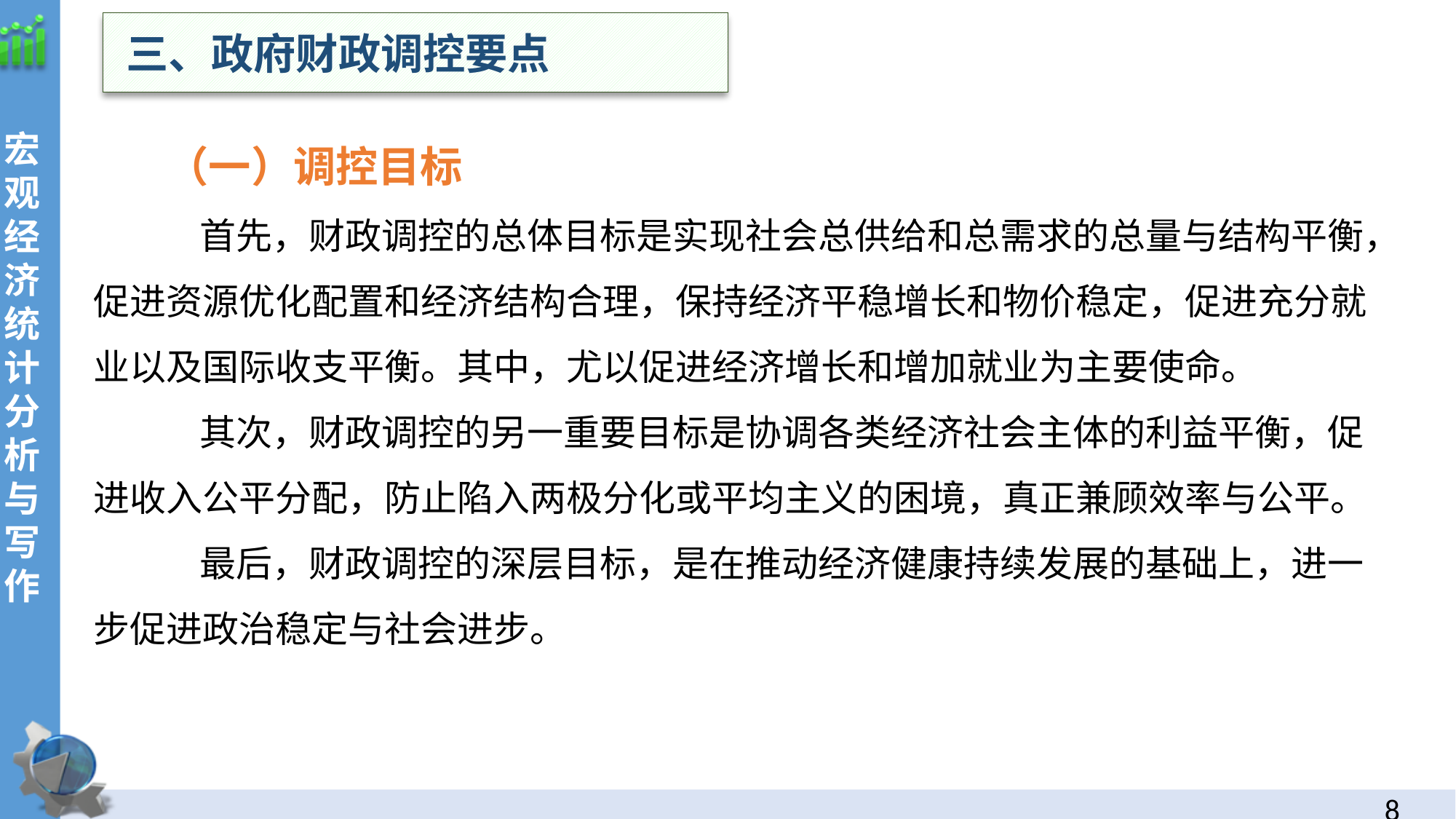

三、政府财政调控要点
（一）调控目标
   首先，财政调控的总体目标是实现社会总供给和总需求的总量与结构平衡，促进资源优化配置和经济结构合理，保持经济平稳增长和物价稳定，促进充分就业以及国际收支平衡。其中，尤以促进经济增长和增加就业为主要使命。
   其次，财政调控的另一重要目标是协调各类经济社会主体的利益平衡，促进收入公平分配，防止陷入两极分化或平均主义的困境，真正兼顾效率与公平。
   最后，财政调控的深层目标，是在推动经济健康持续发展的基础上，进一步促进政治稳定与社会进步。

8